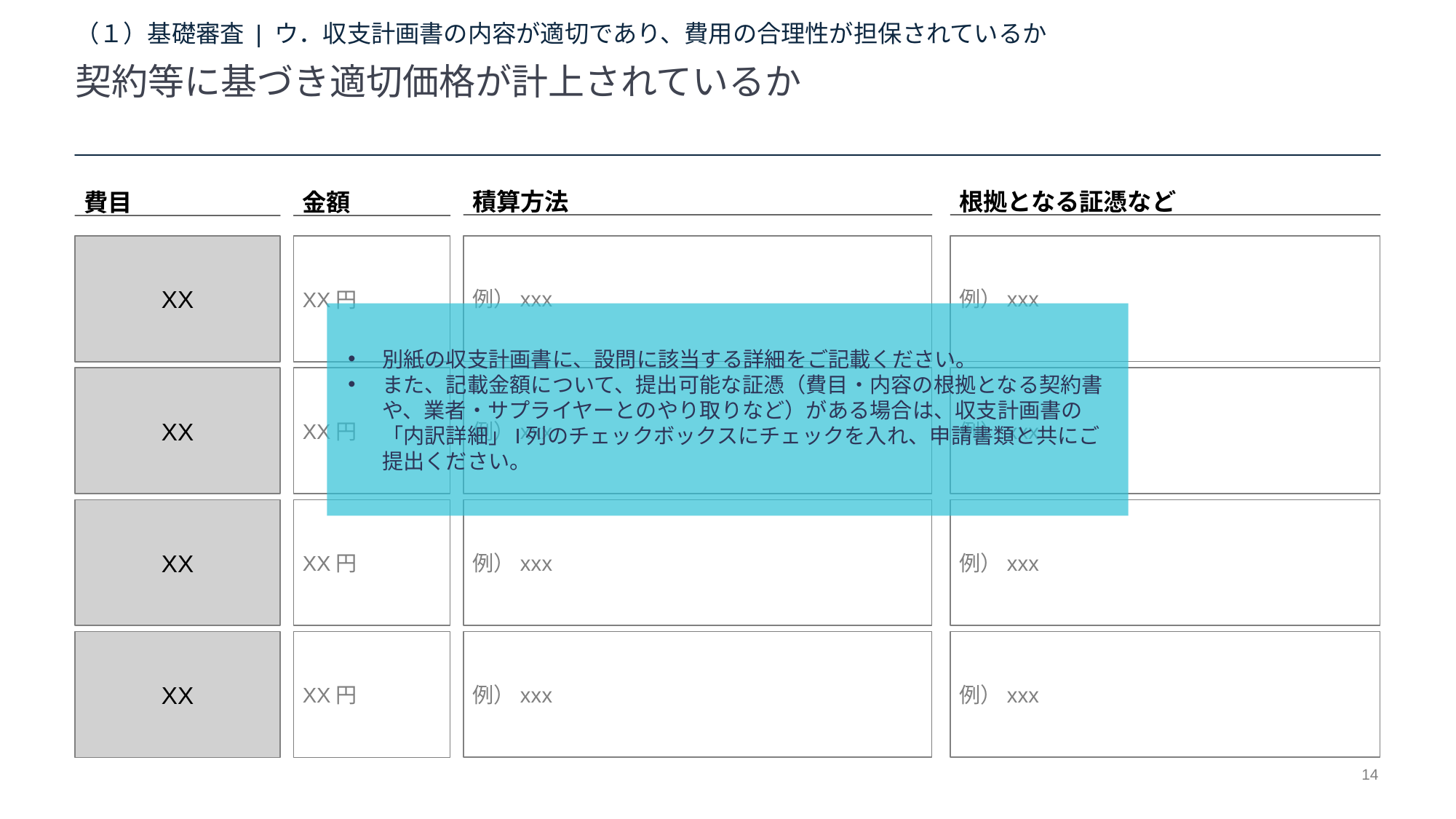

# （１）基礎審査 | ウ．収支計画書の内容が適切であり、費用の合理性が担保されているか
契約等に基づき適切価格が計上されているか
積算方法
例）xxx
例）xxx
例）xxx
例）xxx
根拠となる証憑など
例）xxx
例）xxx
例）xxx
例）xxx
費目
XX
XX
XX
XX
金額
XX円
別紙の収支計画書に、設問に該当する詳細をご記載ください。
また、記載金額について、提出可能な証憑（費目・内容の根拠となる契約書や、業者・サプライヤーとのやり取りなど）がある場合は、収支計画書の「内訳詳細」I列のチェックボックスにチェックを入れ、申請書類と共にご提出ください。
XX円
XX円
XX円